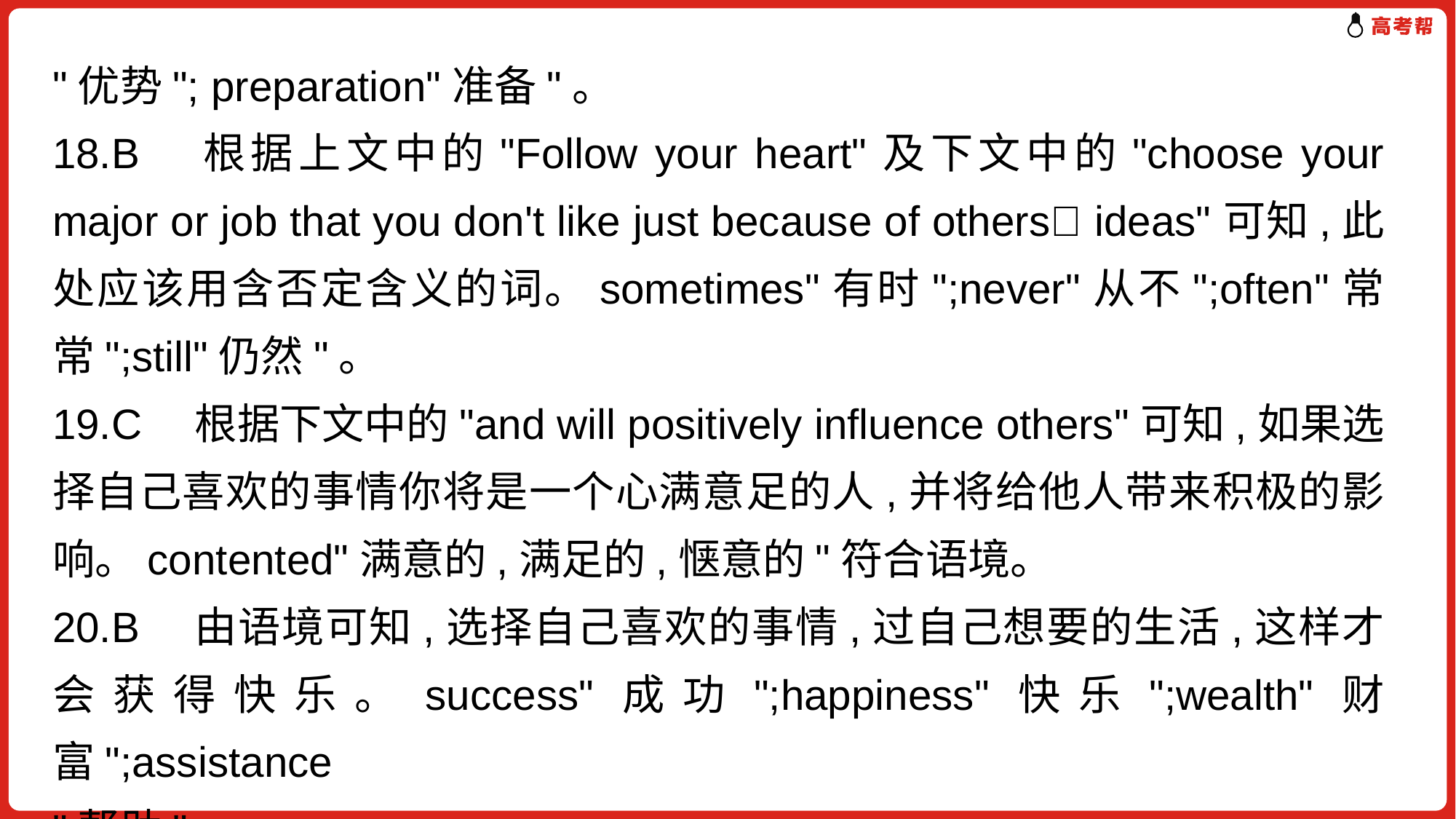

"优势"; preparation"准备"。
18.B　根据上文中的"Follow your heart"及下文中的"choose your major or job that you don't like just because of others􀆳 ideas"可知,此处应该用含否定含义的词。sometimes"有时";never"从不";often"常常";still"仍然"。
19.C　根据下文中的"and will positively influence others"可知,如果选择自己喜欢的事情你将是一个心满意足的人,并将给他人带来积极的影响。contented"满意的,满足的,惬意的"符合语境。
20.B　由语境可知,选择自己喜欢的事情,过自己想要的生活,这样才会获得快乐。success"成功";happiness"快乐";wealth"财富";assistance
"帮助"。